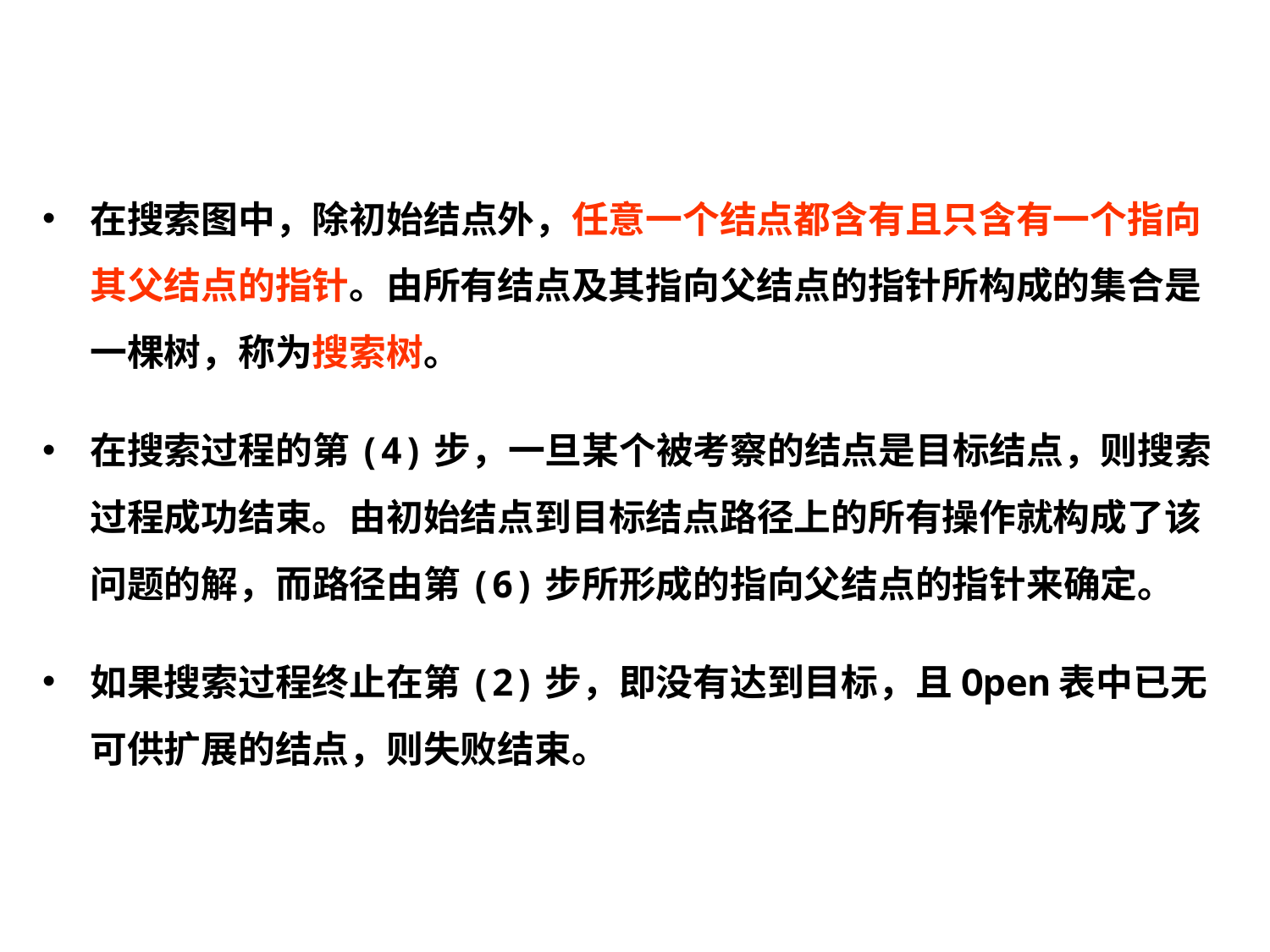

在搜索图中，除初始结点外，任意一个结点都含有且只含有一个指向其父结点的指针。由所有结点及其指向父结点的指针所构成的集合是一棵树，称为搜索树。
在搜索过程的第(4)步，一旦某个被考察的结点是目标结点，则搜索过程成功结束。由初始结点到目标结点路径上的所有操作就构成了该问题的解，而路径由第(6)步所形成的指向父结点的指针来确定。
如果搜索过程终止在第(2)步，即没有达到目标，且Open表中已无可供扩展的结点，则失败结束。